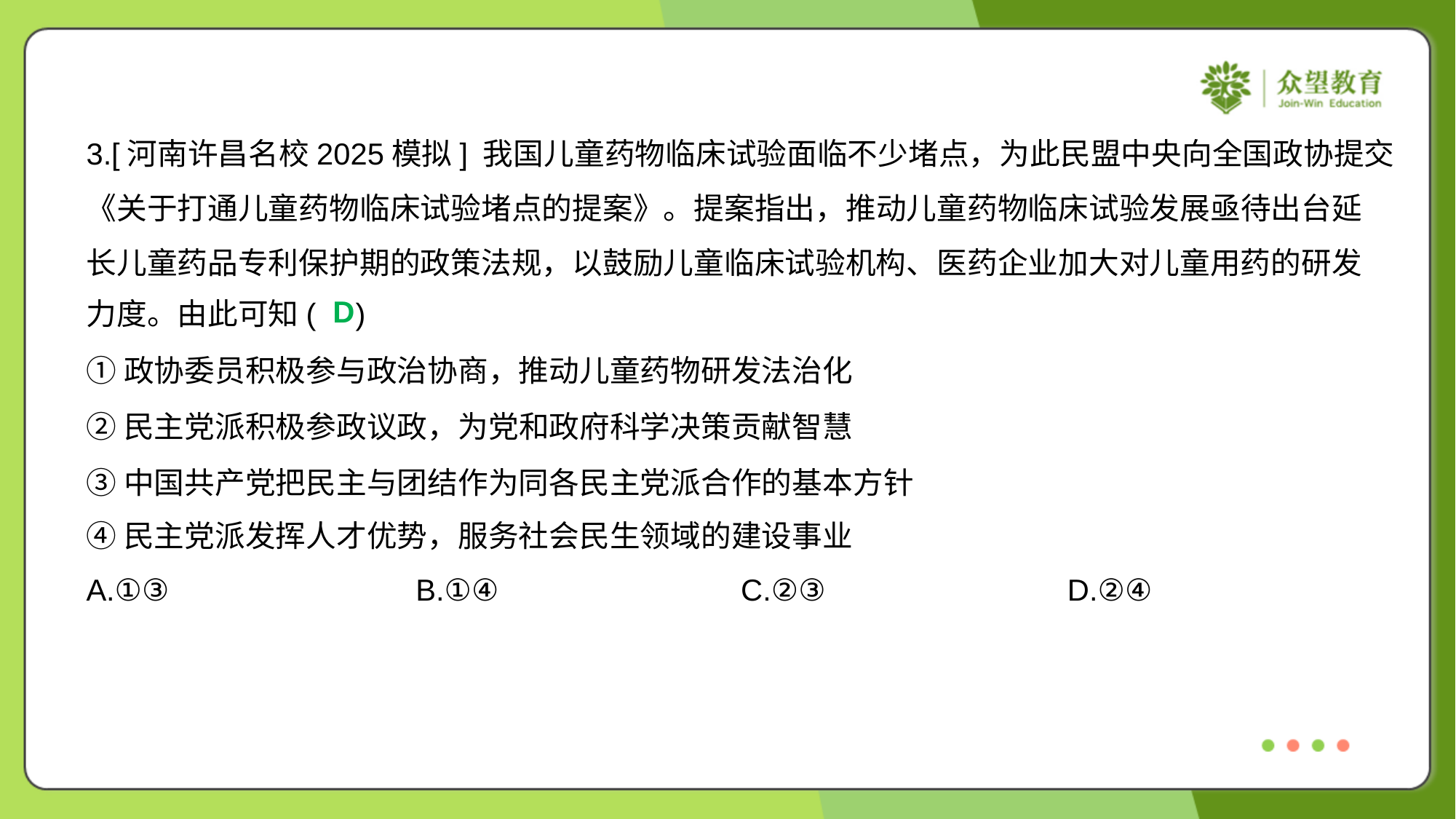

3.[河南许昌名校2025模拟] 我国儿童药物临床试验面临不少堵点，为此民盟中央向全国政协提交
《关于打通儿童药物临床试验堵点的提案》。提案指出，推动儿童药物临床试验发展亟待出台延
长儿童药品专利保护期的政策法规，以鼓励儿童临床试验机构、医药企业加大对儿童用药的研发
力度。由此可知(     )
D
①政协委员积极参与政治协商，推动儿童药物研发法治化
②民主党派积极参政议政，为党和政府科学决策贡献智慧
③中国共产党把民主与团结作为同各民主党派合作的基本方针
④民主党派发挥人才优势，服务社会民生领域的建设事业
A.①③	B.①④	C.②③	D.②④